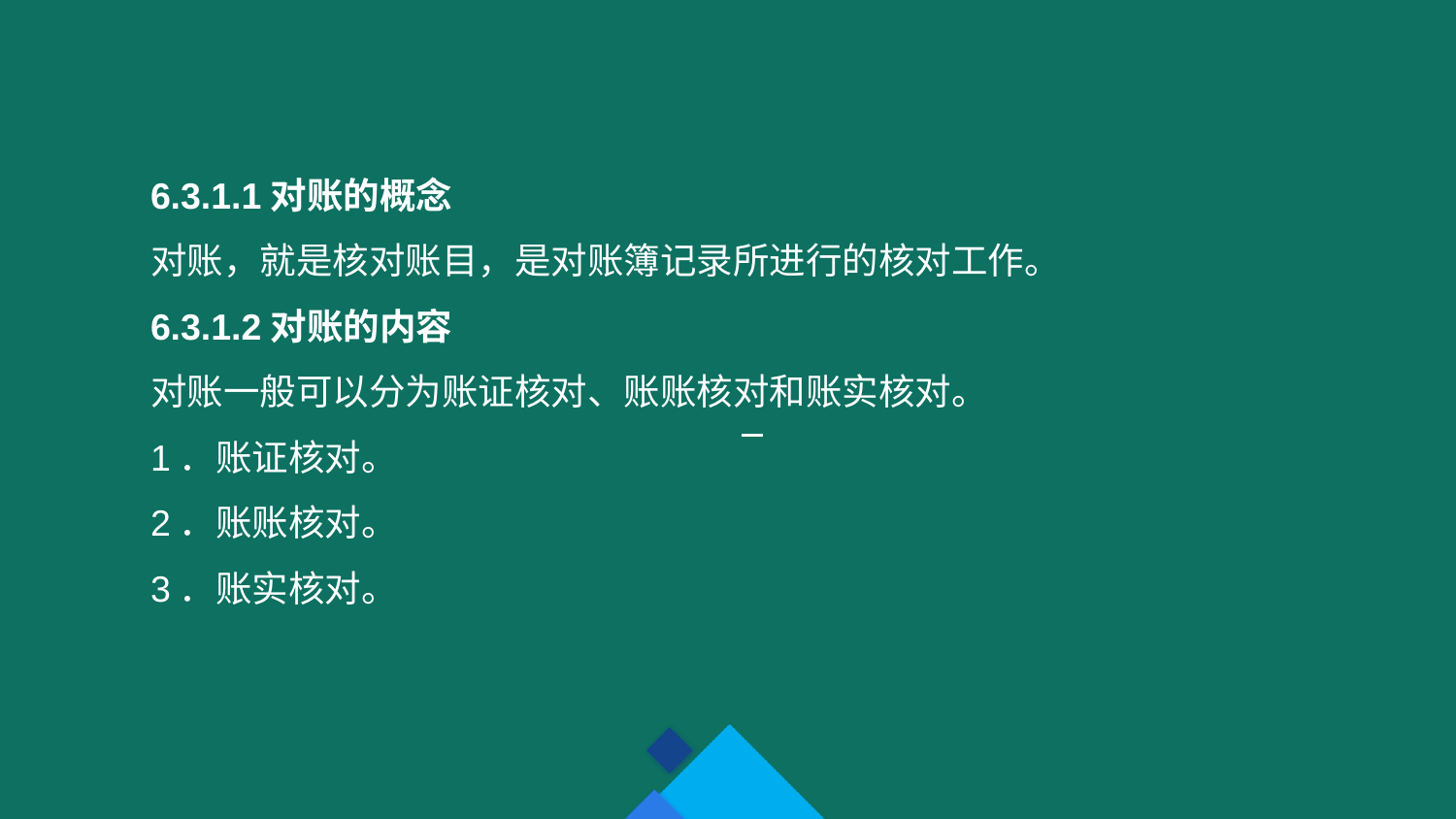

6.3.1.1对账的概念
对账，就是核对账目，是对账簿记录所进行的核对工作。
6.3.1.2对账的内容
对账一般可以分为账证核对、账账核对和账实核对。
1．账证核对。
2．账账核对。
3．账实核对。